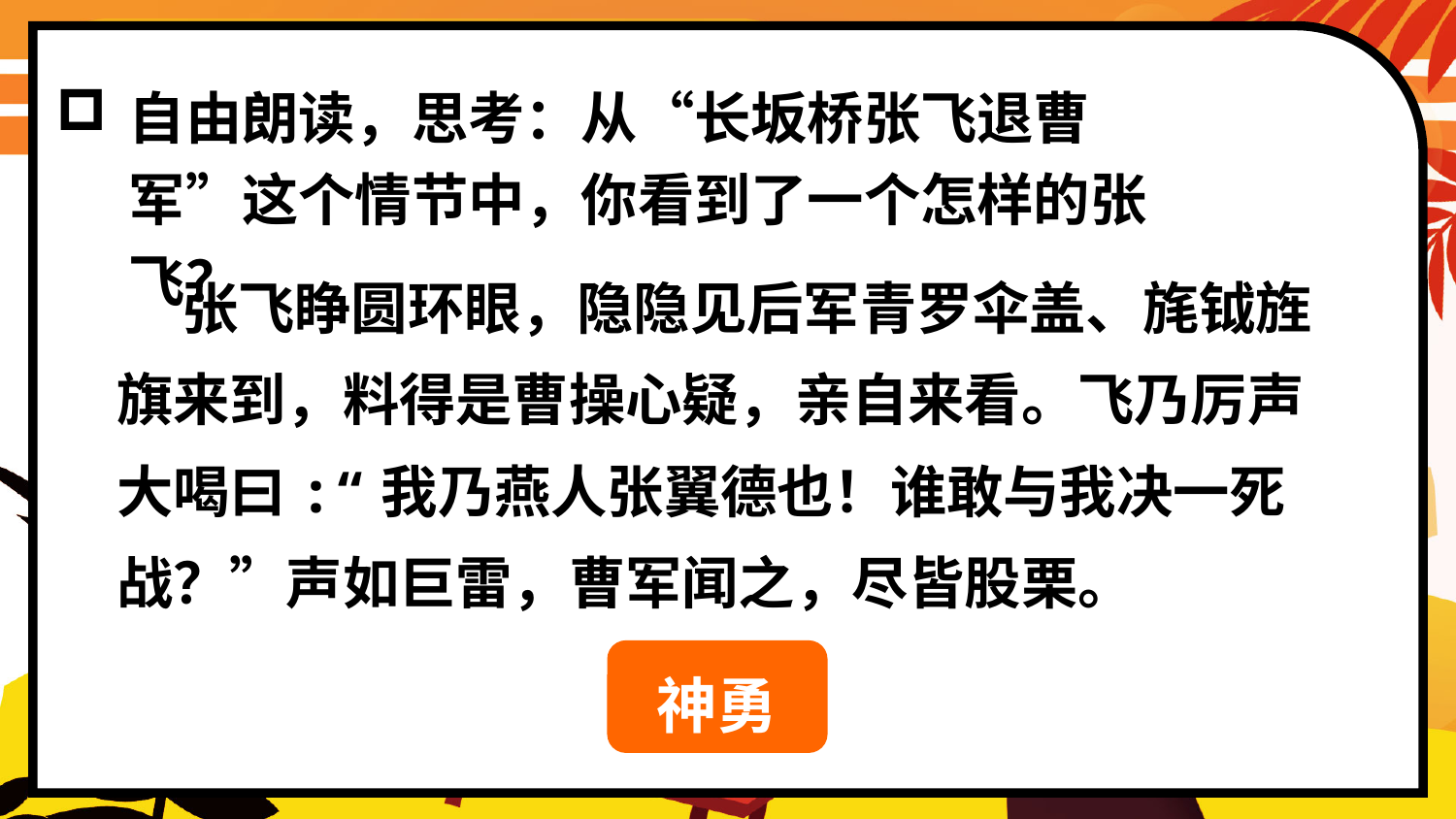

自由朗读，思考：从“长坂桥张飞退曹军”这个情节中，你看到了一个怎样的张飞？
    张飞睁圆环眼，隐隐见后军青罗伞盖、旄钺旌旗来到，料得是曹操心疑，亲自来看。飞乃厉声大喝曰:“我乃燕人张翼德也！谁敢与我决一死战？”声如巨雷，曹军闻之，尽皆股栗。
神勇